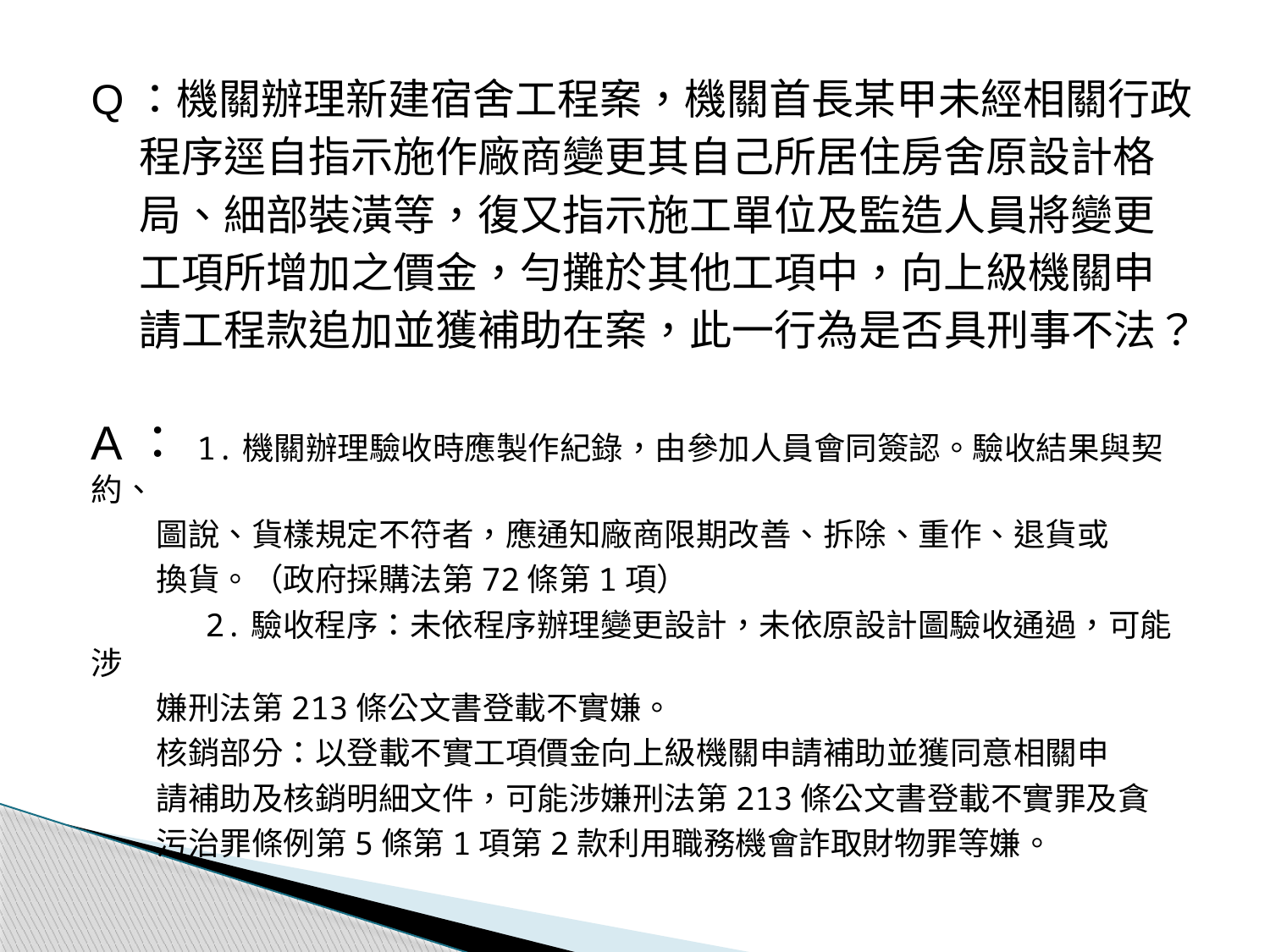

Q：機關辦理新建宿舍工程案，機關首長某甲未經相關行政
    程序逕自指示施作廠商變更其自己所居住房舍原設計格
    局、細部裝潢等，復又指示施工單位及監造人員將變更
    工項所增加之價金，勻攤於其他工項中，向上級機關申
    請工程款追加並獲補助在案，此一行為是否具刑事不法？
A： 1.機關辦理驗收時應製作紀錄，由參加人員會同簽認。驗收結果與契約、
        圖說、貨樣規定不符者，應通知廠商限期改善、拆除、重作、退貨或
        換貨。（政府採購法第72條第1項）
      2.驗收程序：未依程序辦理變更設計，未依原設計圖驗收通過，可能涉
        嫌刑法第213條公文書登載不實嫌。
        核銷部分：以登載不實工項價金向上級機關申請補助並獲同意相關申
        請補助及核銷明細文件，可能涉嫌刑法第213條公文書登載不實罪及貪
        污治罪條例第5條第1項第2款利用職務機會詐取財物罪等嫌。